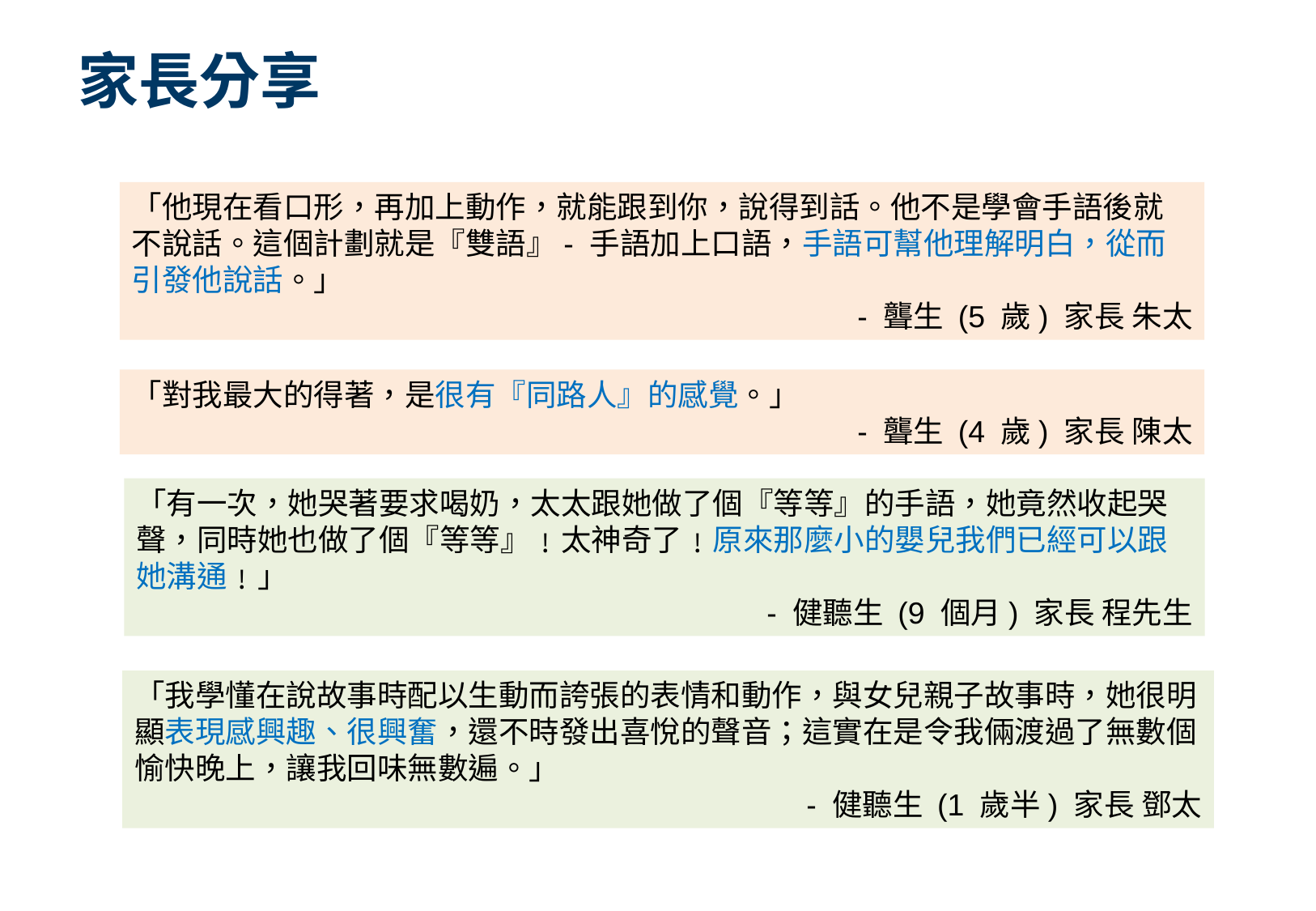

# 家長分享
「他現在看口形，再加上動作，就能跟到你，說得到話。他不是學會手語後就不說話。這個計劃就是『雙語』- 手語加上口語，手語可幫他理解明白，從而引發他說話。」
- 聾生 (5 歲) 家長 朱太
「對我最大的得著，是很有『同路人』的感覺。」
- 聾生 (4 歲) 家長 陳太
「有一次，她哭著要求喝奶，太太跟她做了個『等等』的手語，她竟然收起哭聲，同時她也做了個『等等』﹗太神奇了﹗原來那麼小的嬰兒我們已經可以跟她溝通﹗」
- 健聽生 (9 個月) 家長 程先生
「我學懂在說故事時配以生動而誇張的表情和動作，與女兒親子故事時，她很明顯表現感興趣、很興奮，還不時發出喜悅的聲音；這實在是令我倆渡過了無數個愉快晚上，讓我回味無數遍。」
- 健聽生 (1 歲半) 家長 鄧太